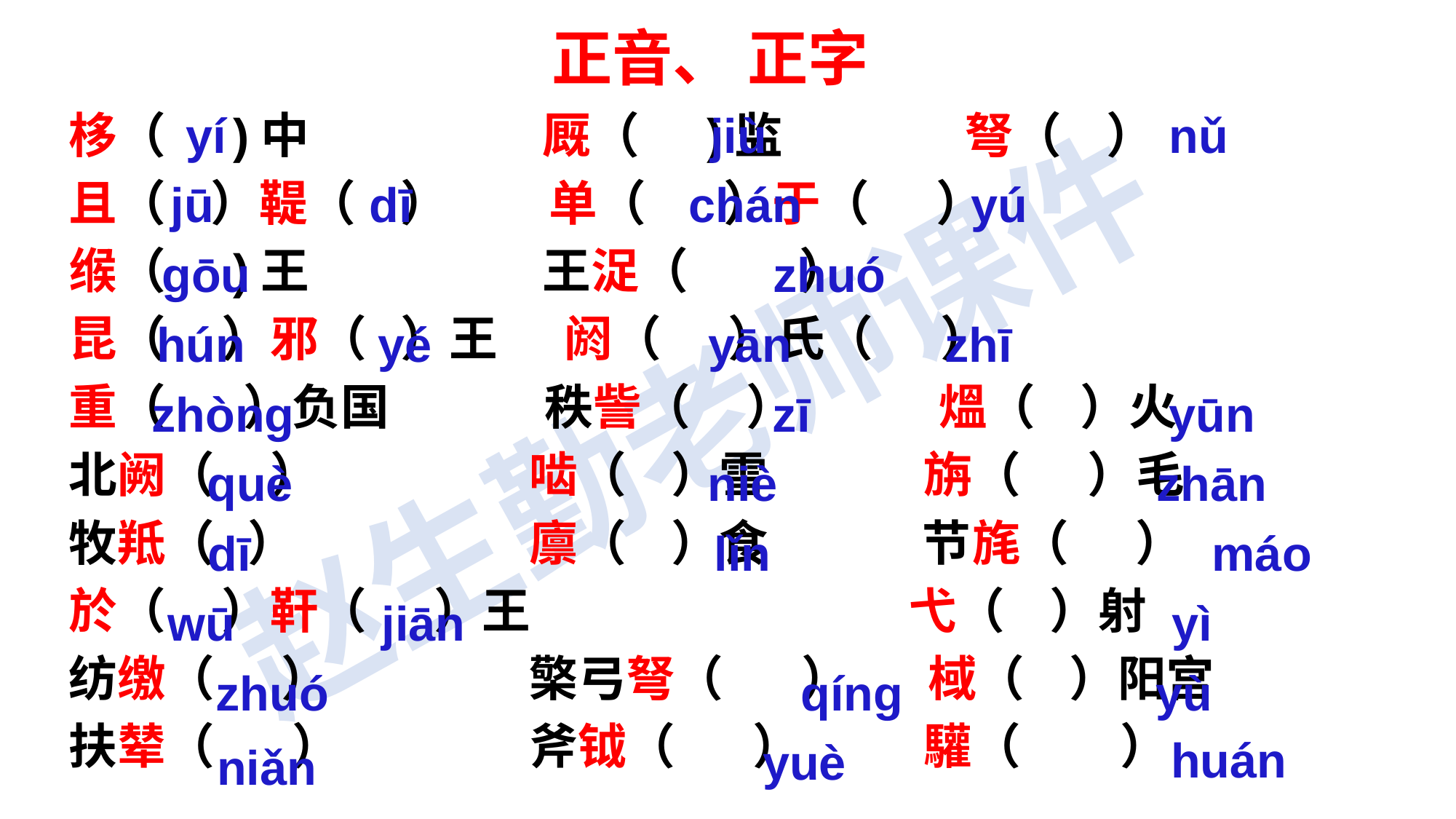

正音、 正字

栘（     )中                     厩（     )监　            弩（    ）
且（    ）鞮（    ）         单（       ）于（      ）
缑（     )王                     王浞（          ）
昆（     ）邪（   ）王      阏（      ）氏（      ）
重（       ）负国              秩訾（     ）             熅（    ）火
北阙（     ）                   啮（    ）雪              旃（      ）毛
牧羝（   ）                     廪（    ）食              节旄（      ）
於（     ）靬（      ）王                                  弋（    ）射
纺缴（      ）                  檠弓弩（       ）       棫（    ）阳宫
扶辇（       ）                 斧钺（       ）           驩（         ）
yí
jiù
nǔ
jū
dī
chán
yú
gōu
zhuó
hún
yé
yān
zhī
zhòng
zī
yūn
què
niè
zhān
dī
lǐn
máo
wū
jiān
yì
zhuó
qíng
yù
yuè
niǎn
huán